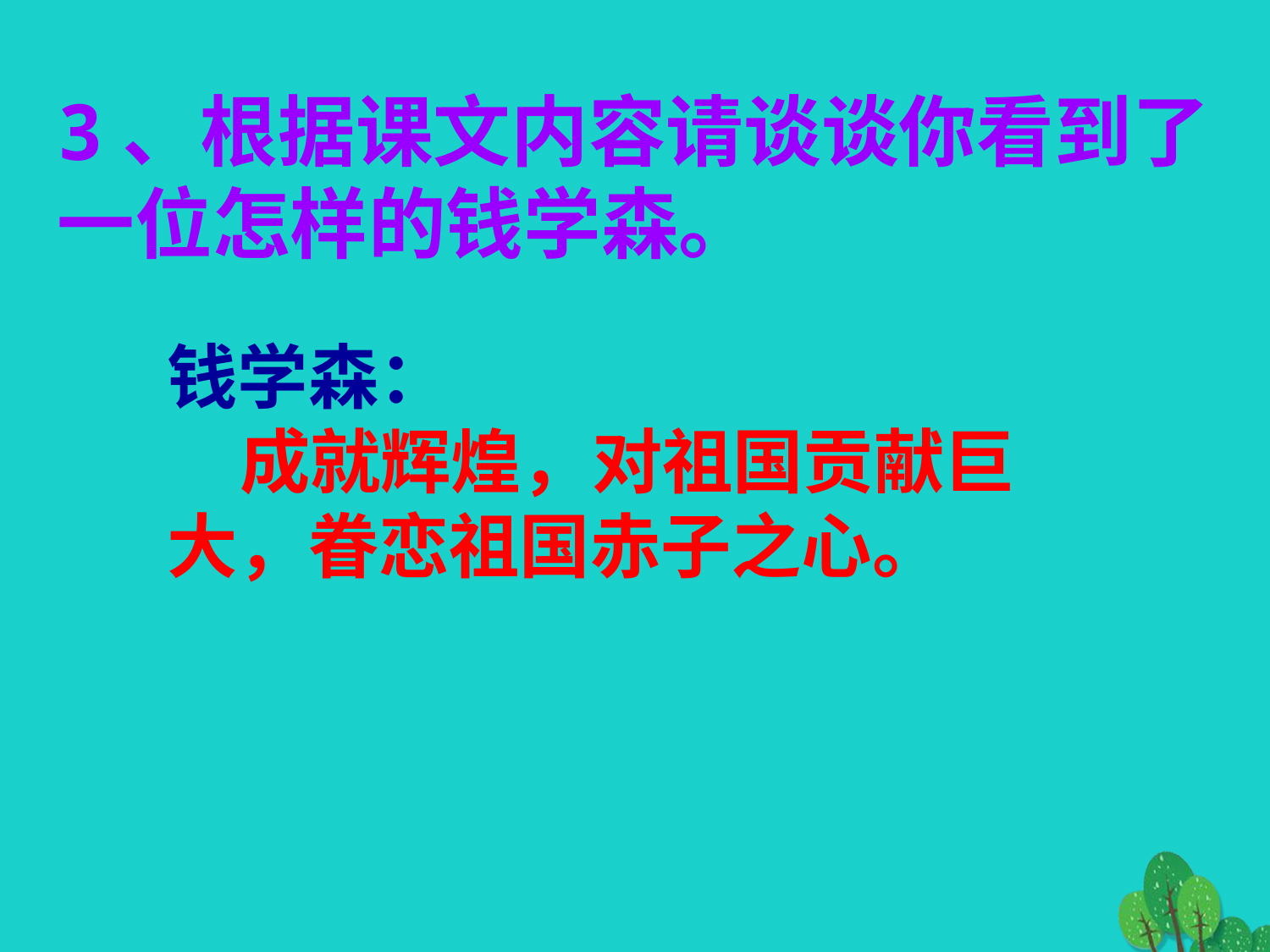

3、根据课文内容请谈谈你看到了一位怎样的钱学森。
钱学森：
         成就辉煌，对祖国贡献巨大，眷恋祖国赤子之心。